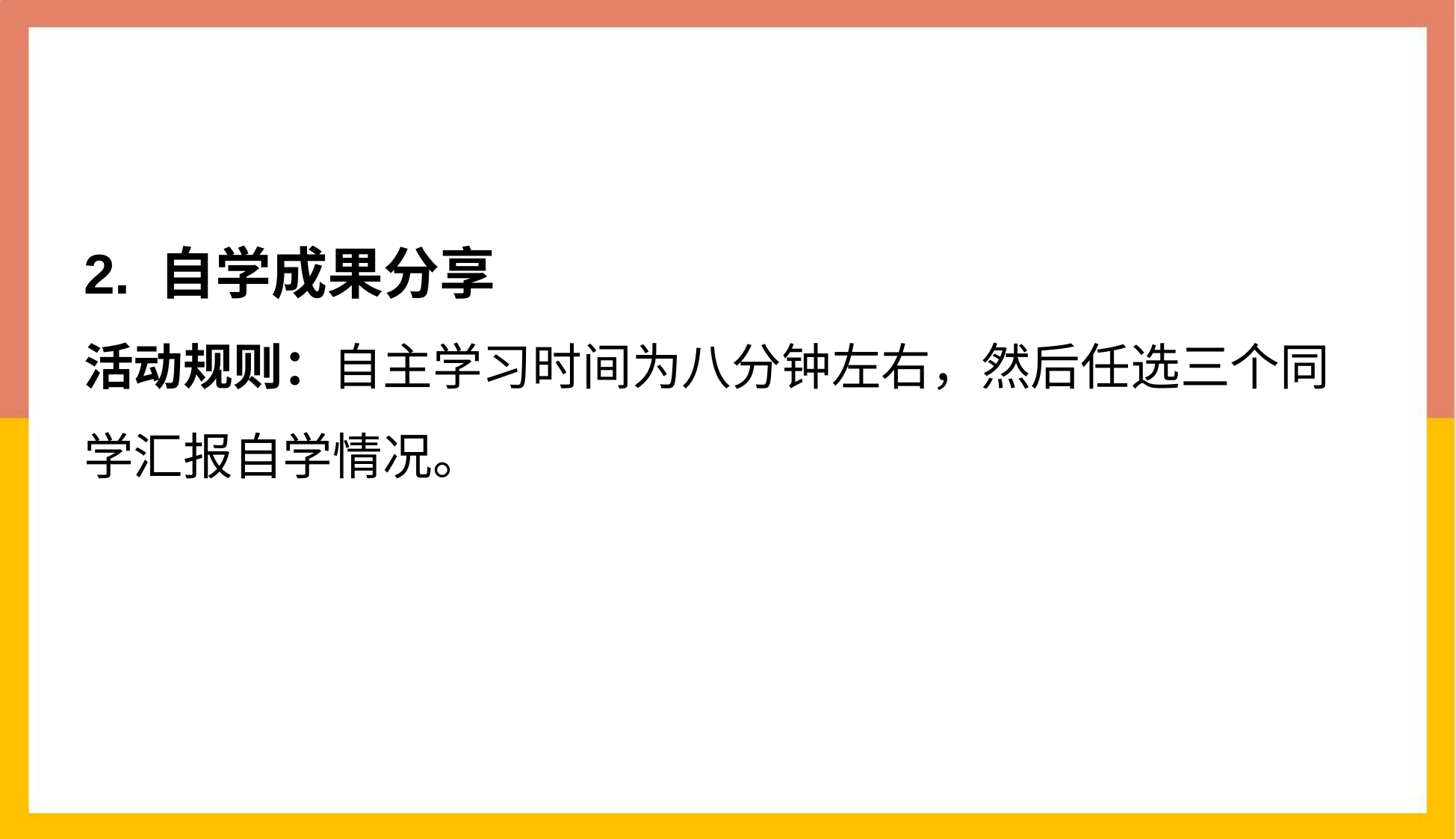

2. 自学成果分享
活动规则：自主学习时间为八分钟左右，然后任选三个同学汇报自学情况。